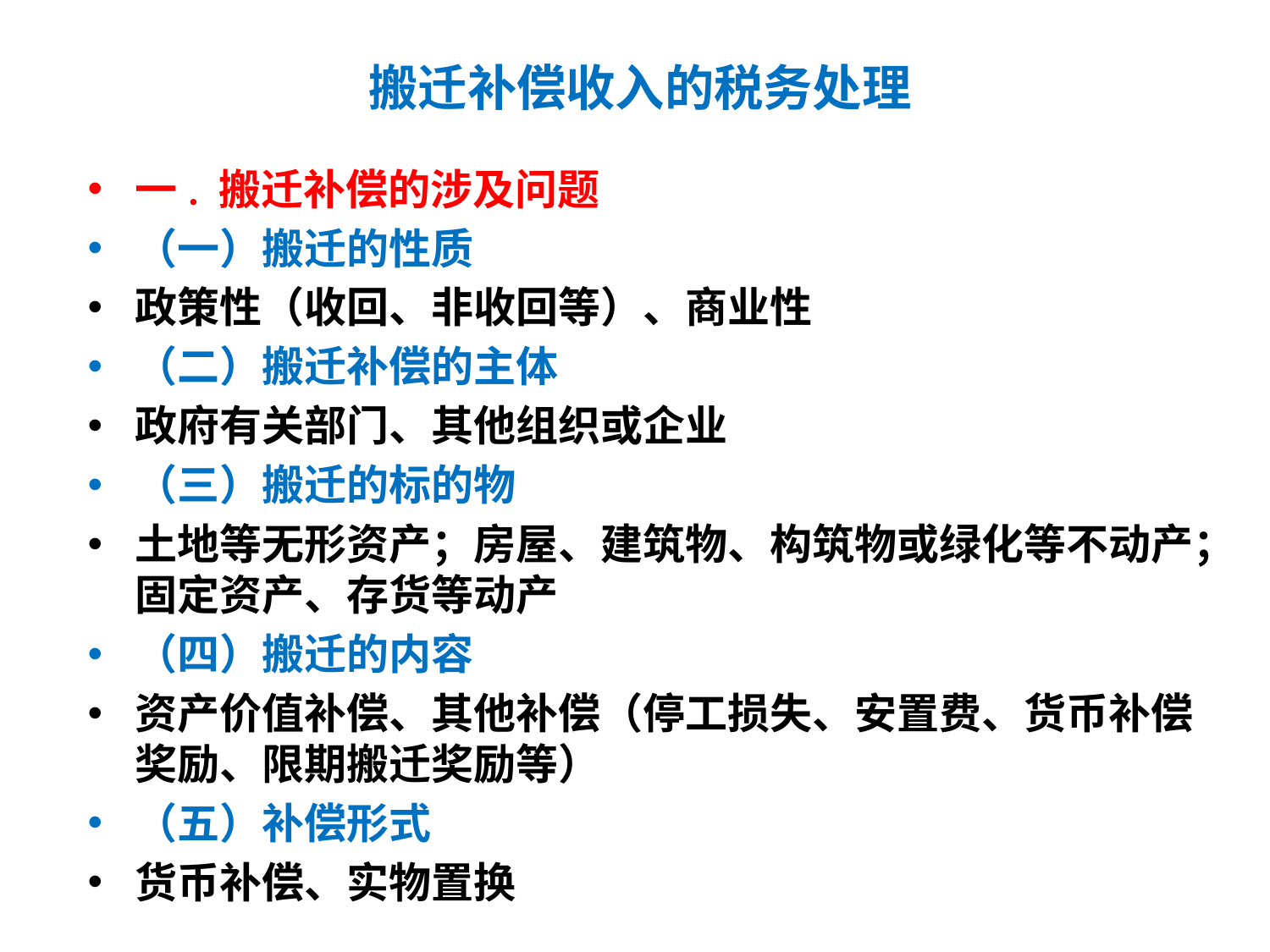

# 搬迁补偿收入的税务处理
一. 搬迁补偿的涉及问题
（一）搬迁的性质
政策性（收回、非收回等）、商业性
（二）搬迁补偿的主体
政府有关部门、其他组织或企业
（三）搬迁的标的物
土地等无形资产；房屋、建筑物、构筑物或绿化等不动产；固定资产、存货等动产
（四）搬迁的内容
资产价值补偿、其他补偿（停工损失、安置费、货币补偿奖励、限期搬迁奖励等）
（五）补偿形式
货币补偿、实物置换